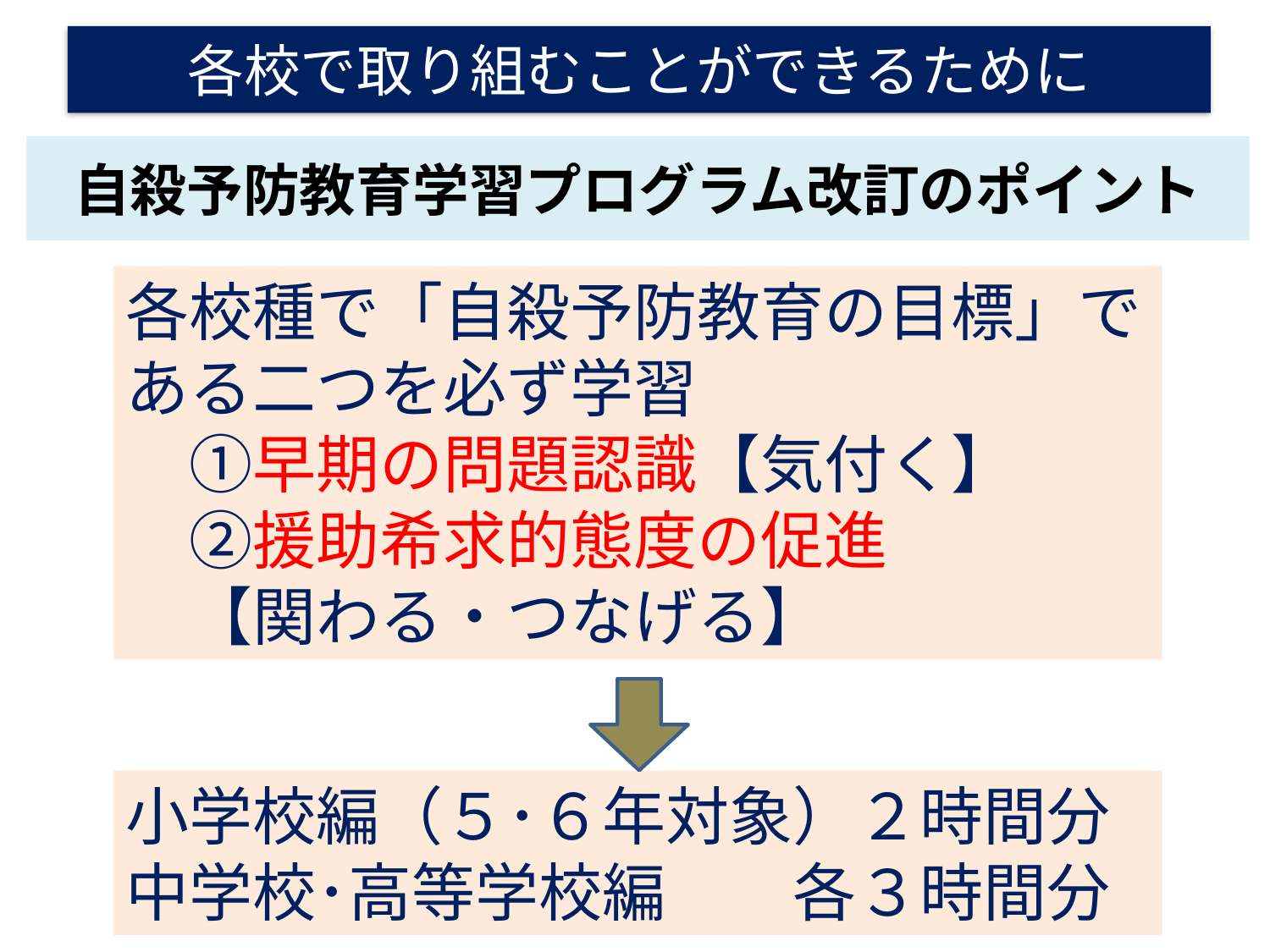

各校で取り組むことができるために
# 自殺予防教育学習プログラム改訂のポイント
各校種で「自殺予防教育の目標」である二つを必ず学習
　①早期の問題認識【気付く】
　②援助希求的態度の促進
　【関わる・つなげる】

小学校編（５･６年対象）２時間分
中学校･高等学校編　　各３時間分